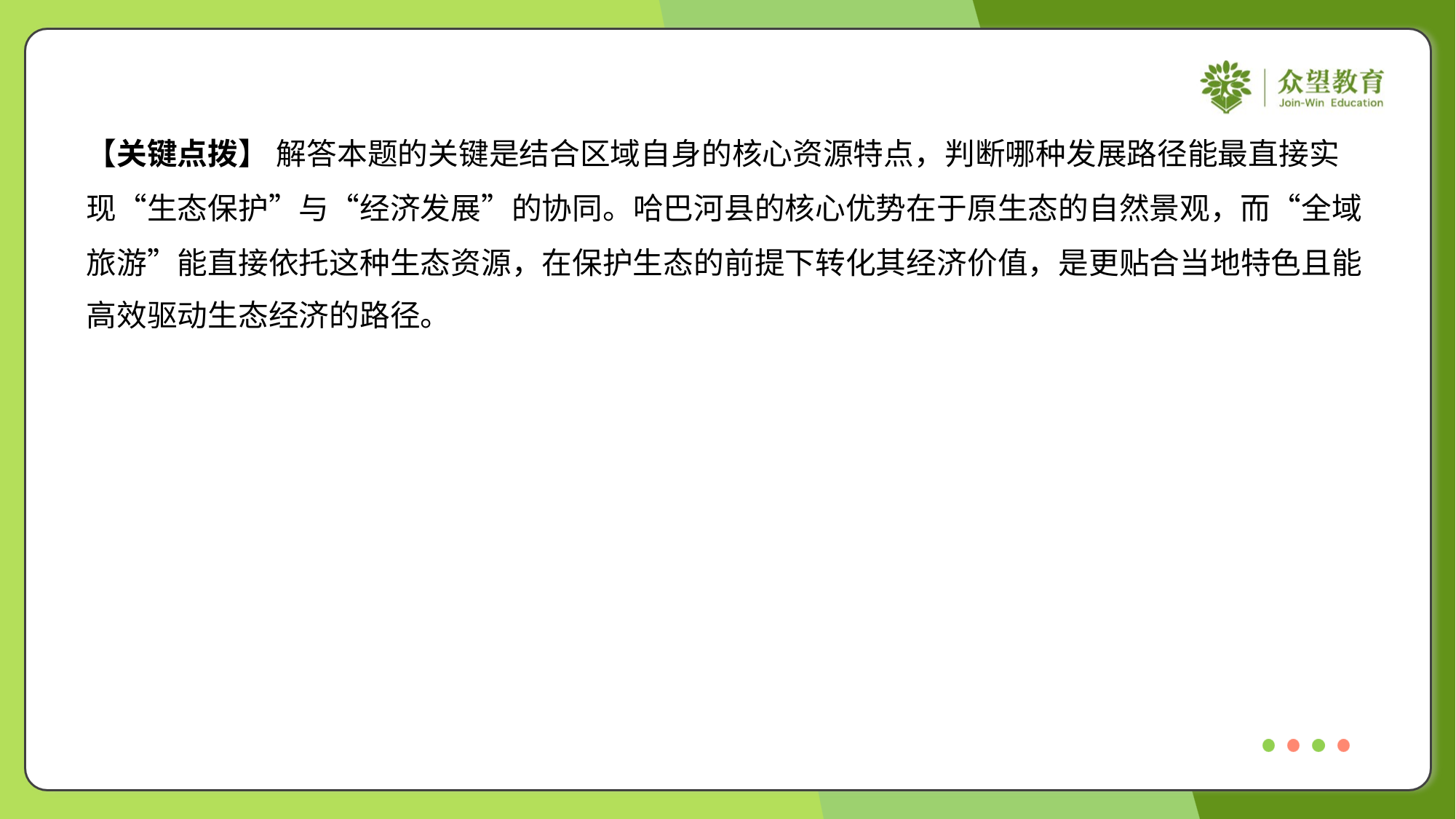

【关键点拨】 解答本题的关键是结合区域自身的核心资源特点，判断哪种发展路径能最直接实
现“生态保护”与“经济发展”的协同。哈巴河县的核心优势在于原生态的自然景观，而“全域
旅游”能直接依托这种生态资源，在保护生态的前提下转化其经济价值，是更贴合当地特色且能
高效驱动生态经济的路径。